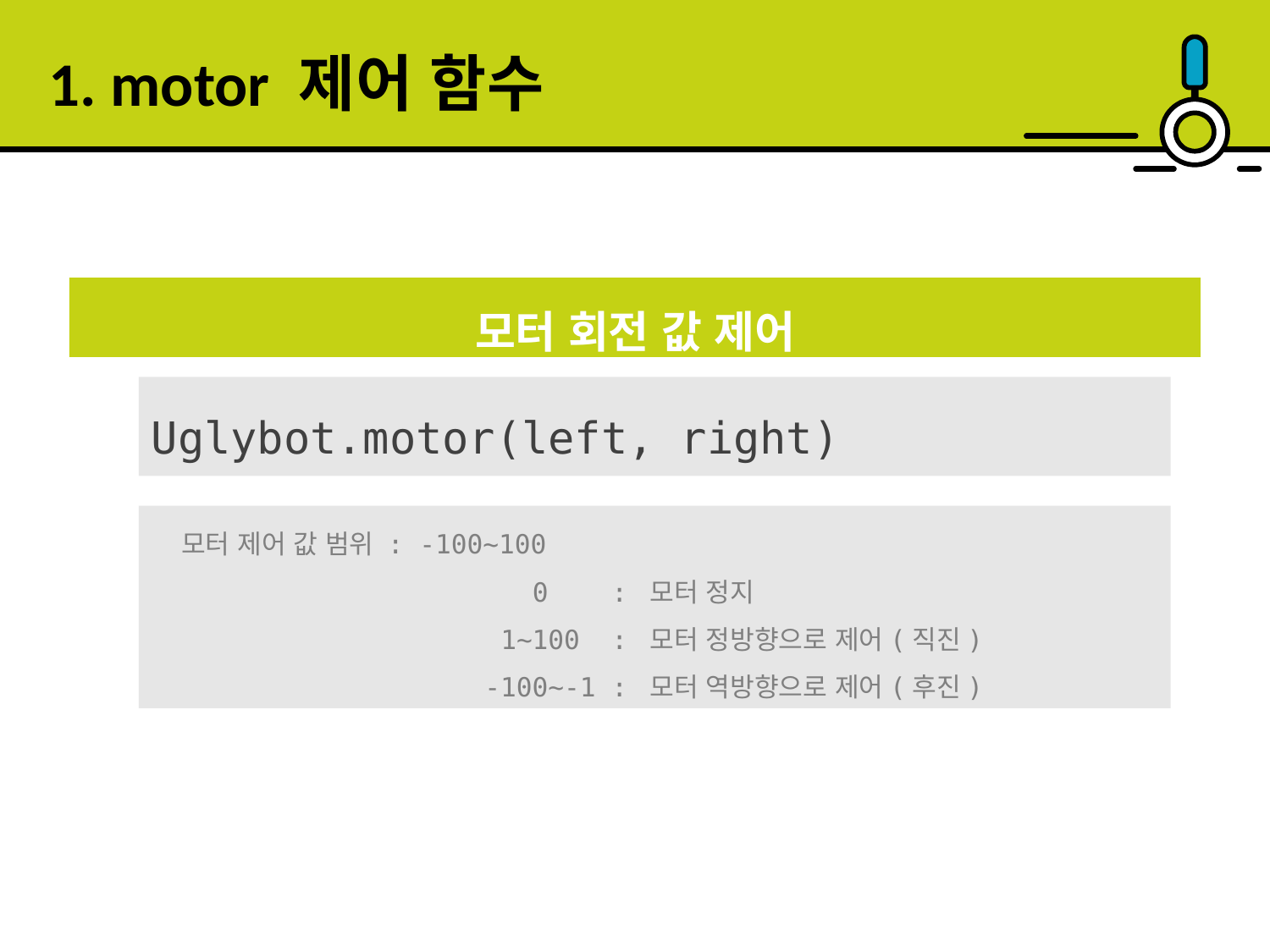

1. motor 제어 함수
모터 회전 값 제어
Uglybot.motor(left, right)
    모터 제어 값 범위 : -100~100
                        0    : 모터 정지
                      1~100  : 모터 정방향으로 제어(직진)
                     -100~-1 : 모터 역방향으로 제어(후진)